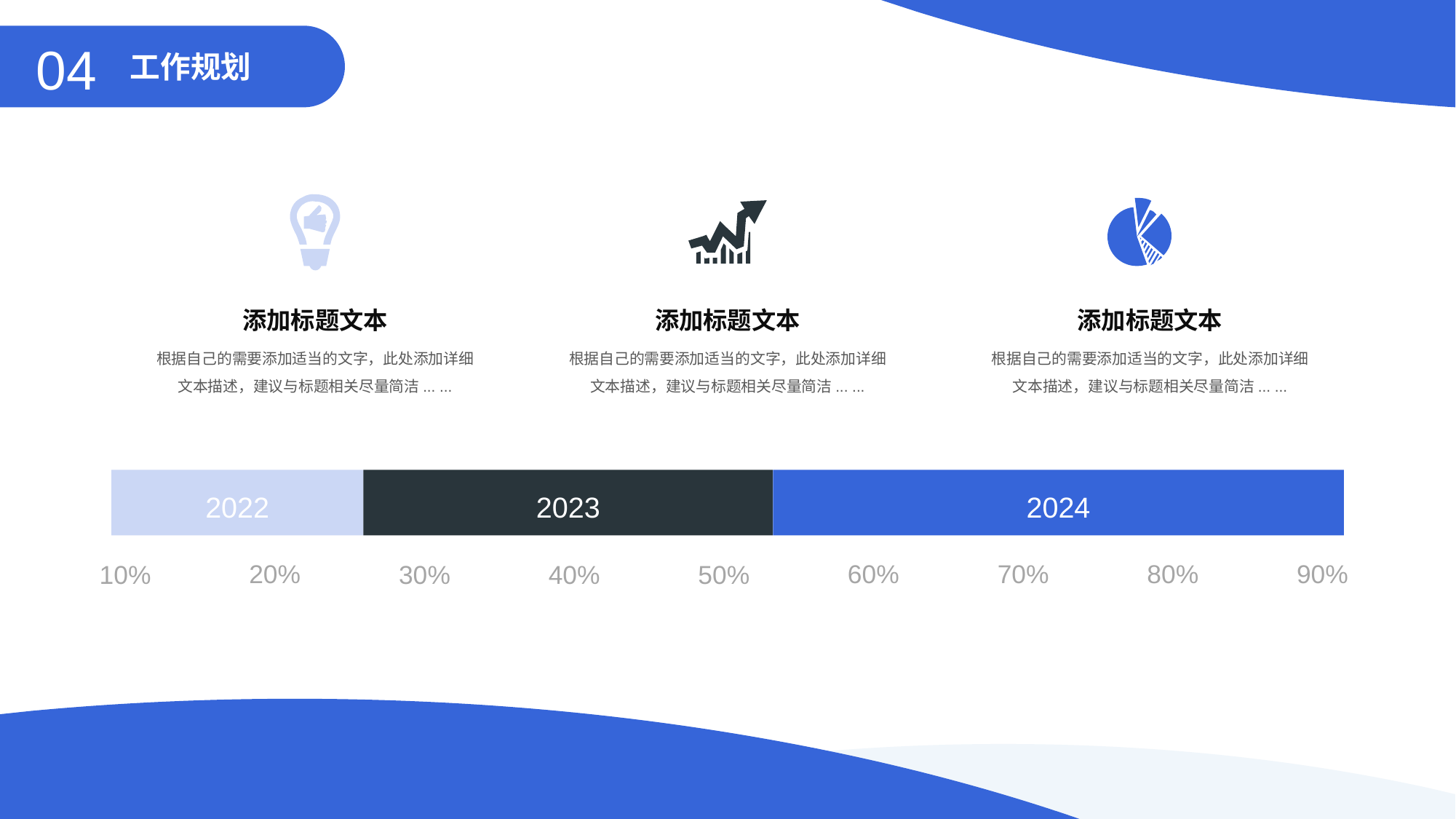

04
工作规划

添加标题文本
根据自己的需要添加适当的文字，此处添加详细文本描述，建议与标题相关尽量简洁... ...
添加标题文本
根据自己的需要添加适当的文字，此处添加详细文本描述，建议与标题相关尽量简洁... ...
添加标题文本
根据自己的需要添加适当的文字，此处添加详细文本描述，建议与标题相关尽量简洁... ...
2022
2023
2024
20%
60%
70%
80%
90%
40%
10%
30%
50%